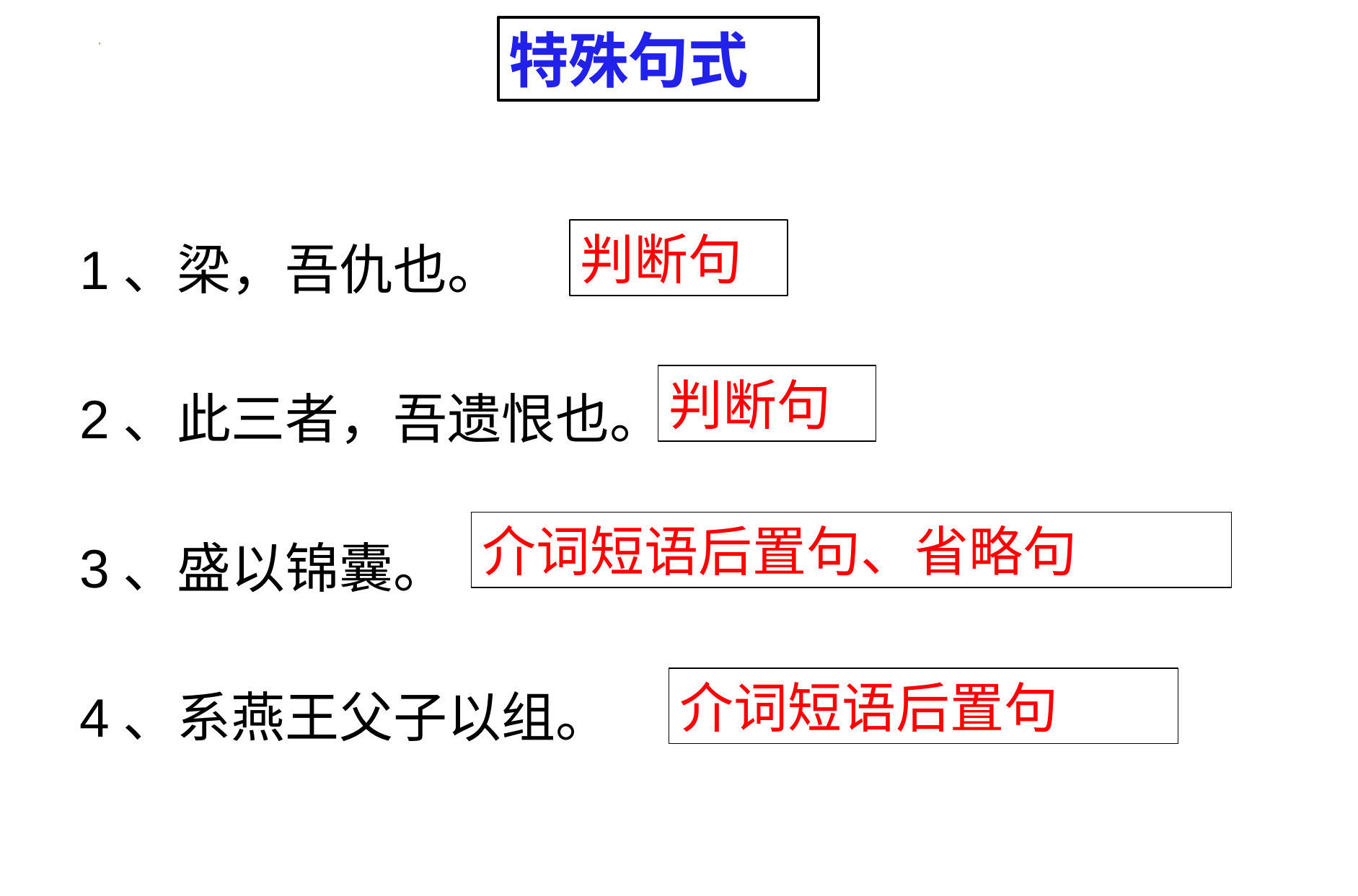

特殊句式
1、梁，吾仇也。
2、此三者，吾遗恨也。
3、盛以锦囊。
4、系燕王父子以组。
判断句
判断句
介词短语后置句、省略句
介词短语后置句